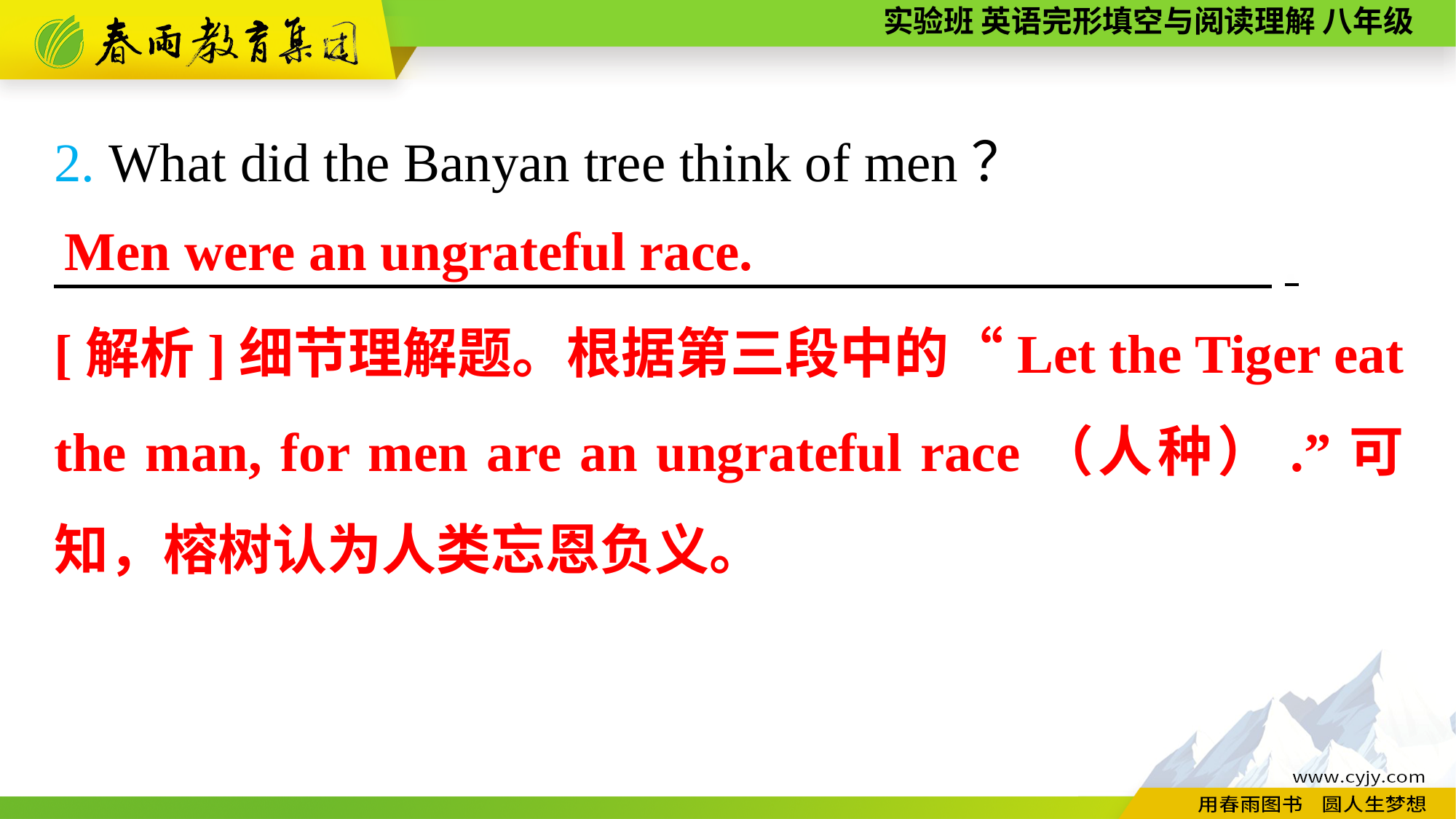

2. What did the Banyan tree think of men？
　　　　　                                                                         　,
Men were an ungrateful race.
[解析]细节理解题。根据第三段中的“Let the Tiger eat the man, for men are an ungrateful race（人种）.”可知，榕树认为人类忘恩负义。